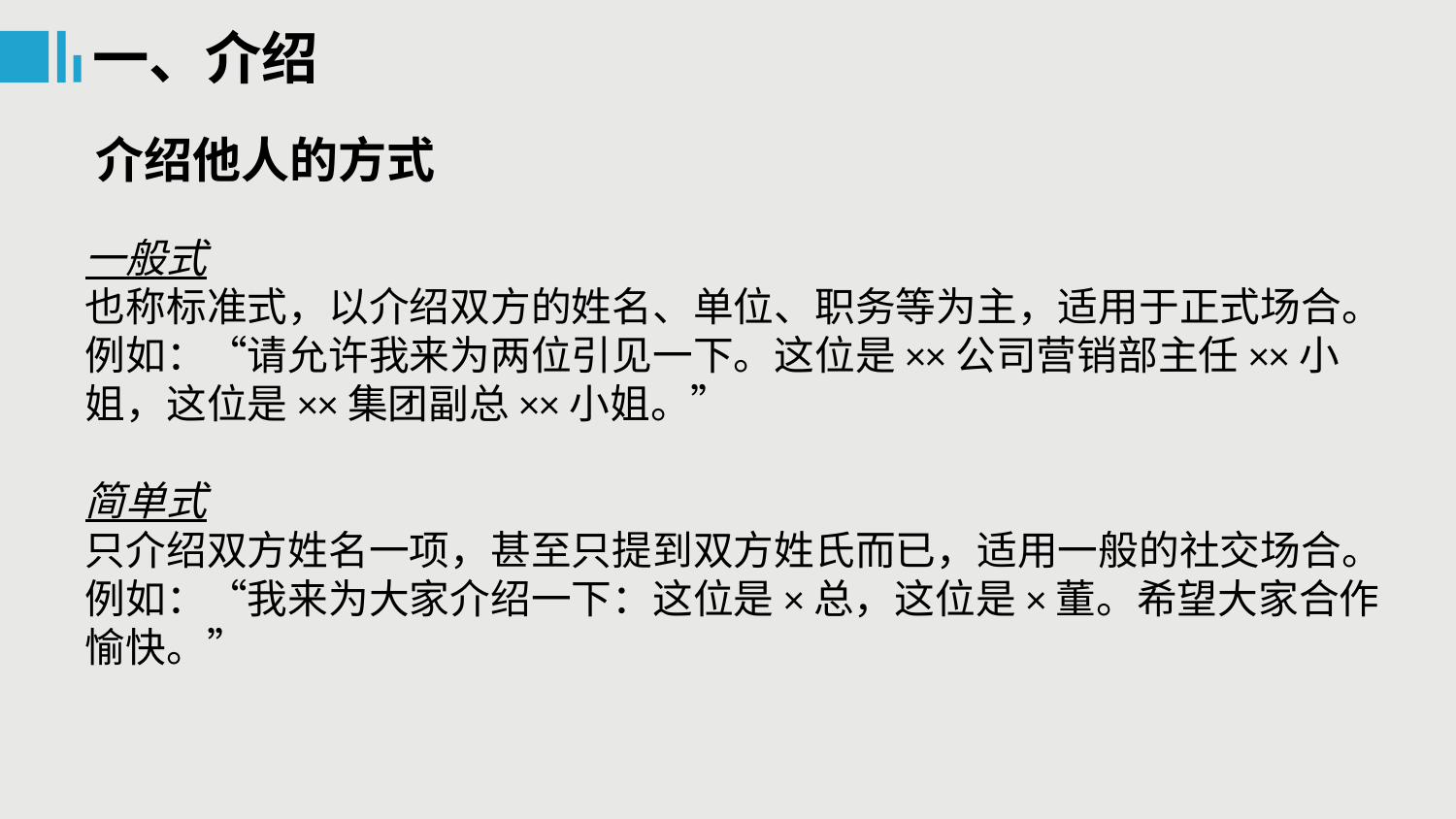

一、介绍

介绍他人的方式
一般式
也称标准式，以介绍双方的姓名、单位、职务等为主，适用于正式场合。
例如：“请允许我来为两位引见一下。这位是××公司营销部主任××小姐，这位是××集团副总××小姐。”

简单式
只介绍双方姓名一项，甚至只提到双方姓氏而已，适用一般的社交场合。
例如：“我来为大家介绍一下：这位是×总，这位是×董。希望大家合作愉快。”